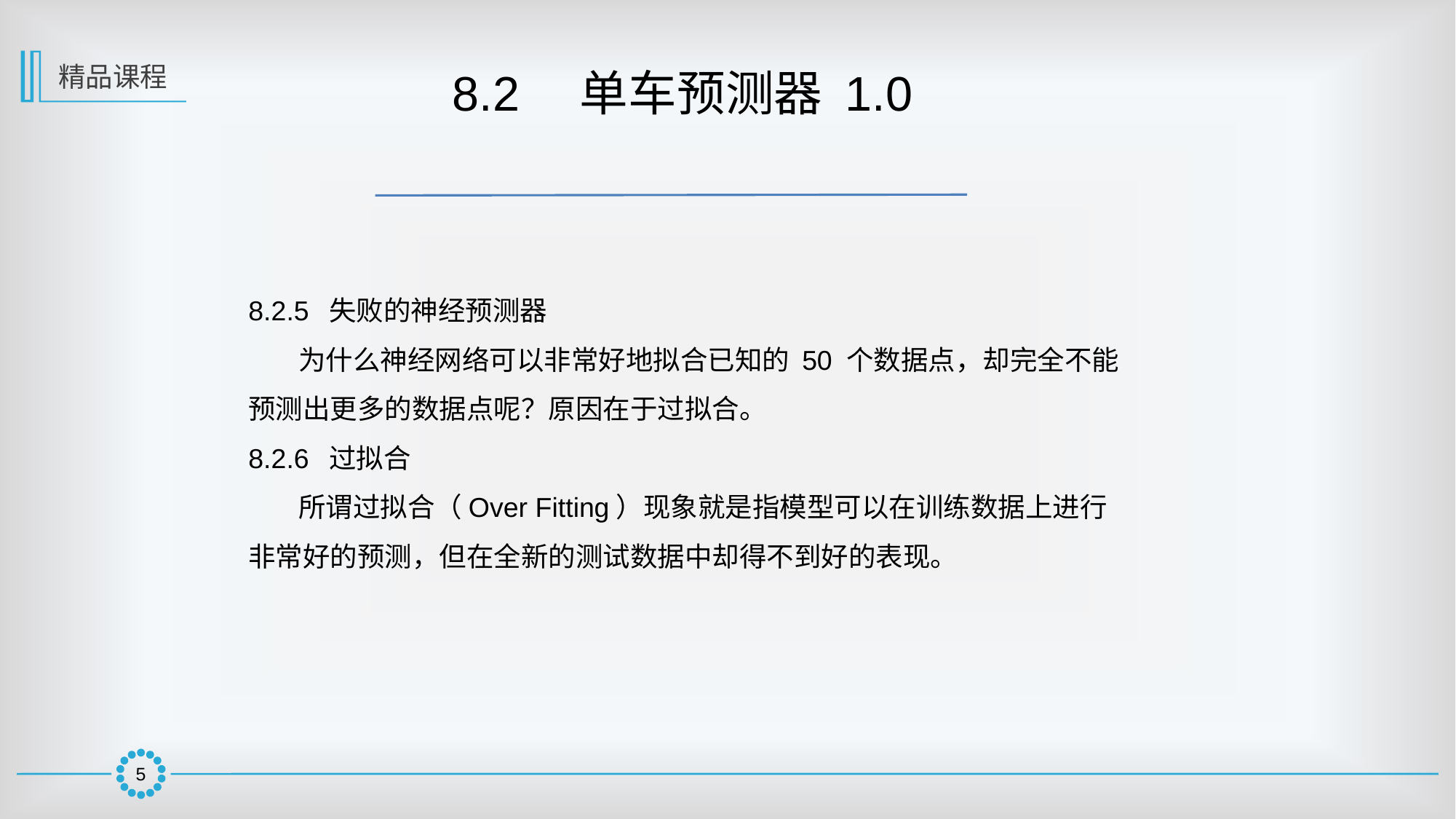

精品课程
 8.2　单车预测器 1.0

8.2.5 失败的神经预测器
       为什么神经网络可以非常好地拟合已知的 50 个数据点，却完全不能预测出更多的数据点呢？原因在于过拟合。
8.2.6 过拟合
       所谓过拟合（Over Fitting）现象就是指模型可以在训练数据上进行非常好的预测，但在全新的测试数据中却得不到好的表现。

5